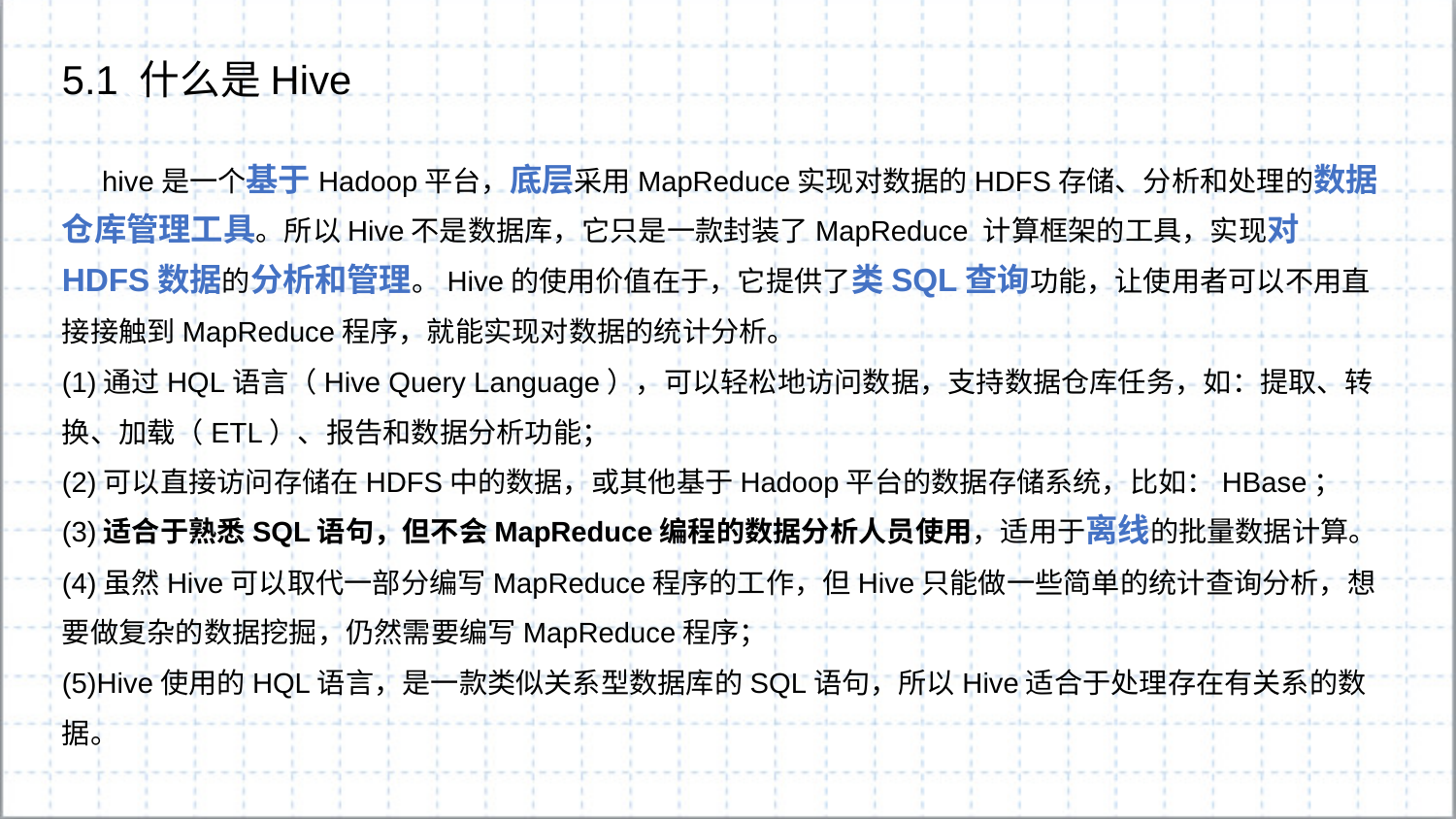

5.1 什么是Hive
     hive是一个基于Hadoop平台，底层采用MapReduce实现对数据的HDFS存储、分析和处理的数据仓库管理工具。所以Hive不是数据库，它只是一款封装了MapReduce 计算框架的工具，实现对HDFS数据的分析和管理。Hive的使用价值在于，它提供了类SQL查询功能，让使用者可以不用直接接触到MapReduce程序，就能实现对数据的统计分析。
(1)通过HQL语言（Hive Query Language），可以轻松地访问数据，支持数据仓库任务，如：提取、转换、加载（ETL）、报告和数据分析功能；
(2)可以直接访问存储在HDFS中的数据，或其他基于Hadoop平台的数据存储系统，比如：HBase；
(3)适合于熟悉SQL语句，但不会MapReduce编程的数据分析人员使用，适用于离线的批量数据计算。
(4)虽然Hive可以取代一部分编写MapReduce程序的工作，但Hive只能做一些简单的统计查询分析，想要做复杂的数据挖掘，仍然需要编写MapReduce程序；
(5)Hive使用的HQL语言，是一款类似关系型数据库的SQL语句，所以Hive适合于处理存在有关系的数据。